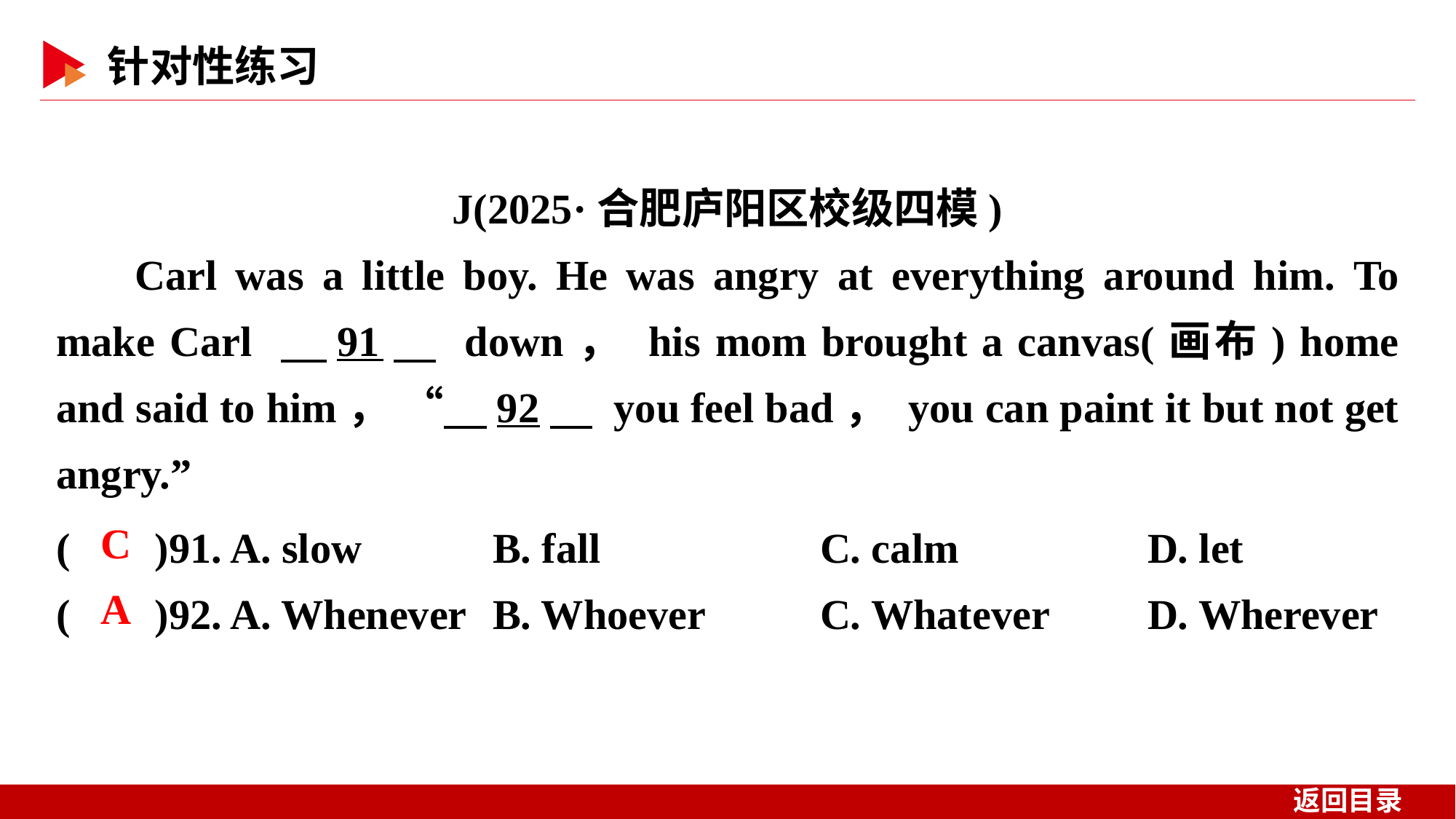

J(2025·合肥庐阳区校级四模)
Carl was a little boy. He was angry at everything around him. To make Carl 　91　 down， his mom brought a canvas(画布) home and said to him， “　92　 you feel bad， you can paint it but not get angry.”
(        )91. A. slow        	B. fall			C. calm    		D. let
(        )92. A. Whenever 	B. Whoever		C. Whatever 	D. Wherever
   C
   A